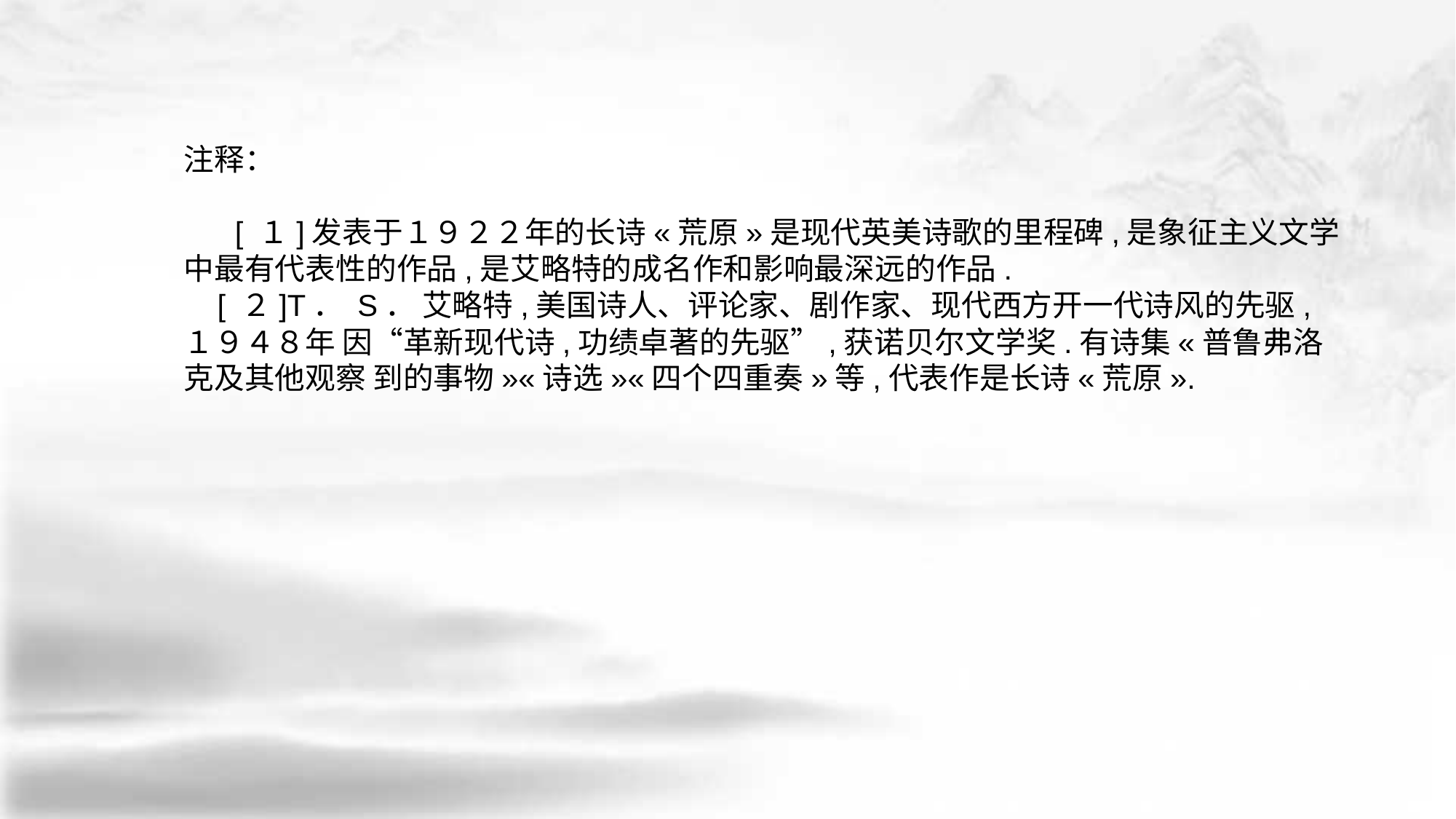

注释：

　  [ １]发表于１９２２年的长诗«荒原»是现代英美诗歌的里程碑,是象征主义文学中最有代表性的作品,是艾略特的成名作和影响最深远的作品.
    [ ２]T． S． 艾略特,美国诗人、评论家、剧作家、现代西方开一代诗风的先驱, １９４８年 因“革新现代诗,功绩卓著的先驱”,获诺贝尔文学奖.有诗集«普鲁弗洛克及其他观察 到的事物»«诗选»«四个四重奏»等,代表作是长诗«荒原».